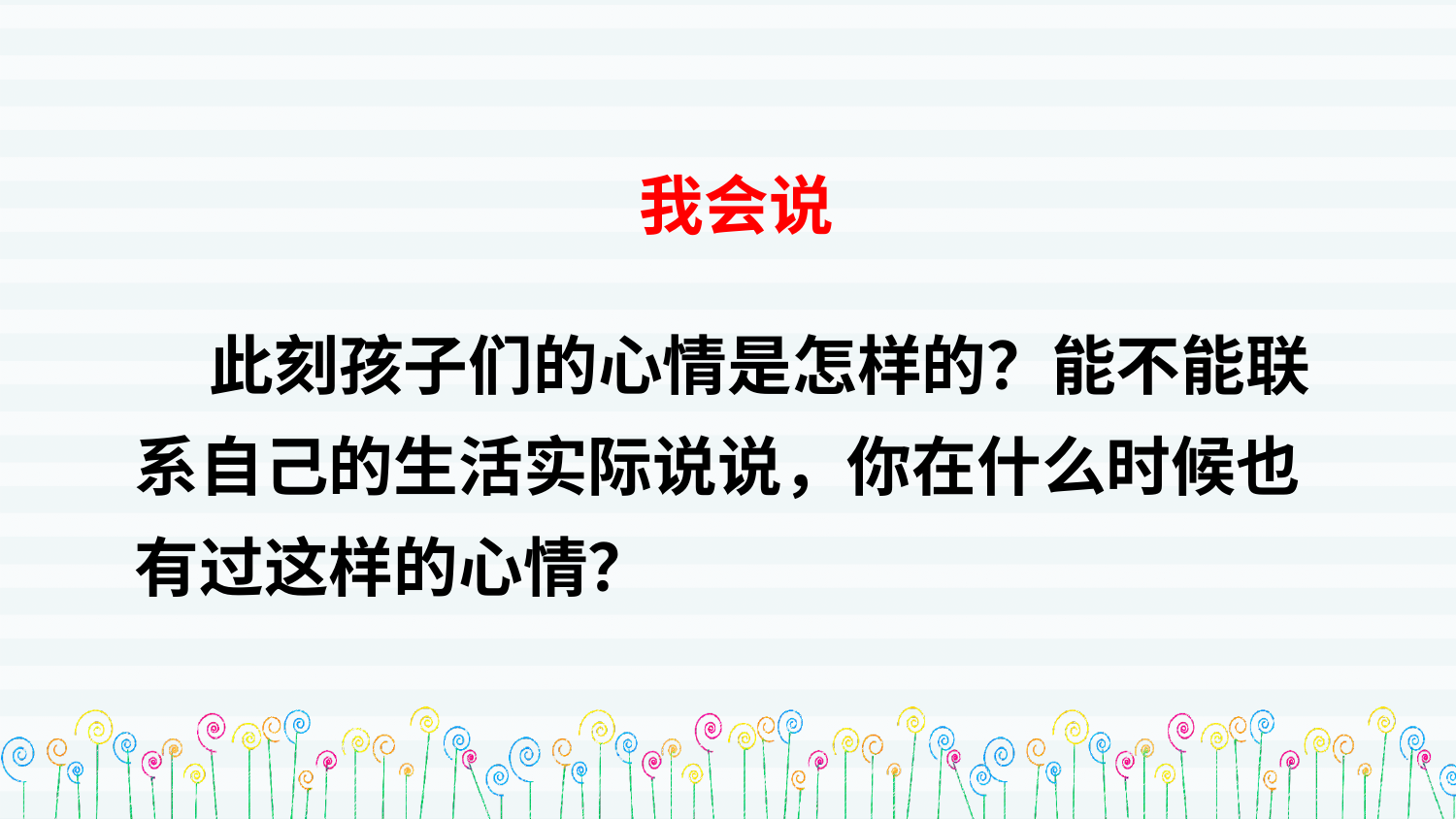

我会说
    此刻孩子们的心情是怎样的？能不能联系自己的生活实际说说，你在什么时候也有过这样的心情？